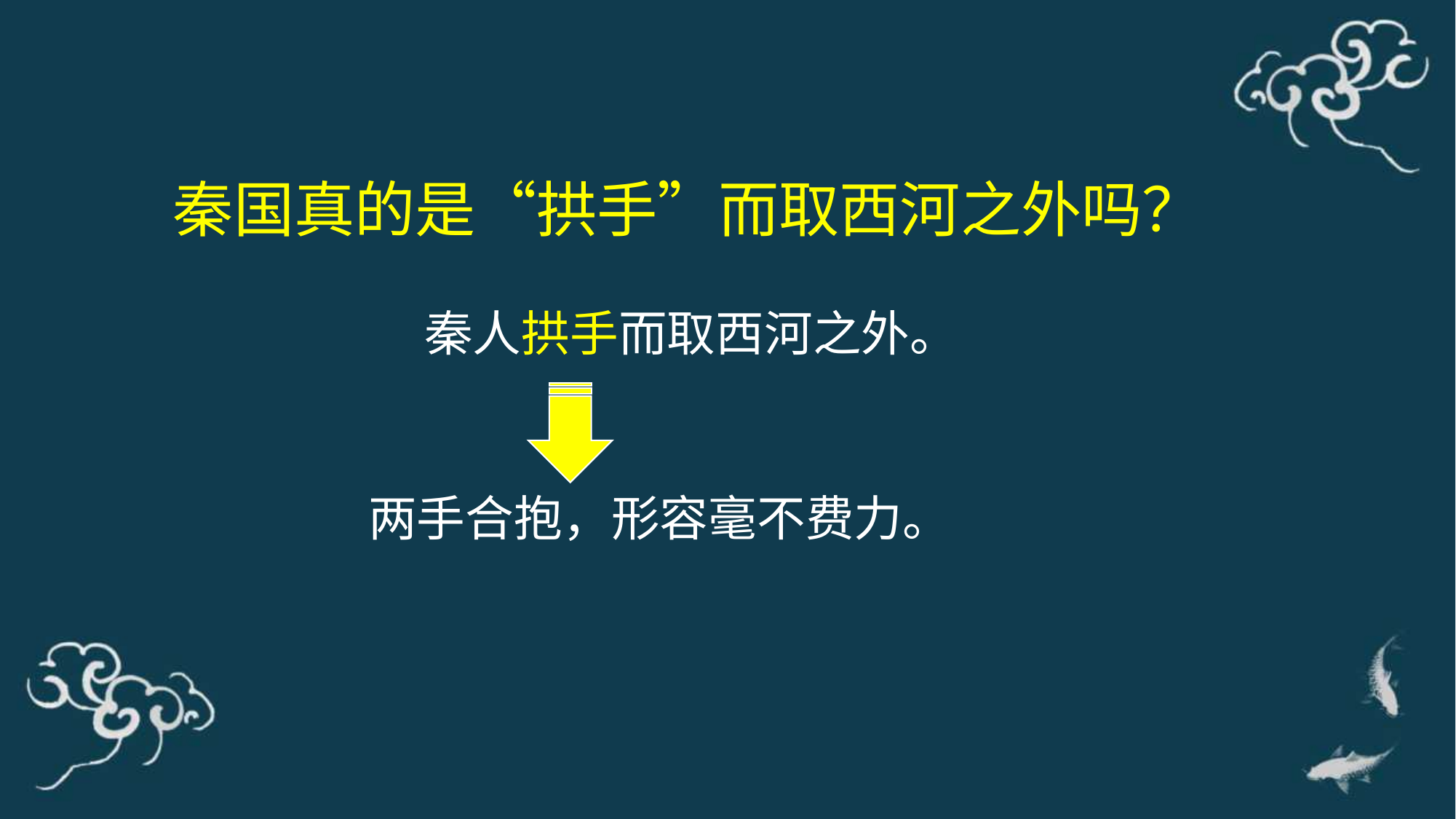

秦国真的是“拱手”而取西河之外吗？
秦人拱手而取西河之外。

两手合抱，形容毫不费力。